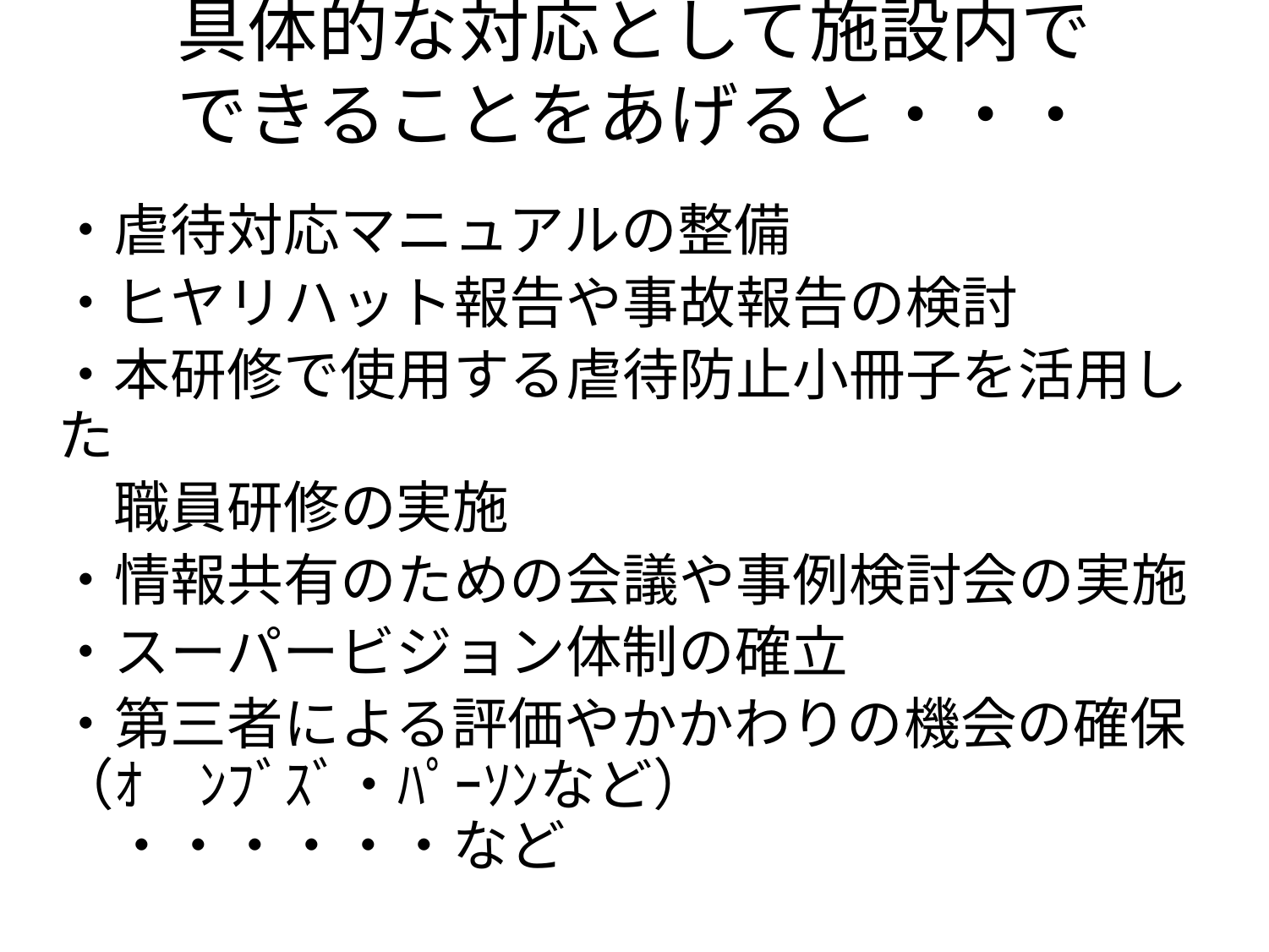

# 具体的な対応として施設内で できることをあげると・・・
・虐待対応マニュアルの整備
・ヒヤリハット報告や事故報告の検討
・本研修で使用する虐待防止小冊子を活用した
　職員研修の実施
・情報共有のための会議や事例検討会の実施
・スーパービジョン体制の確立
・第三者による評価やかかわりの機会の確保（ｵ　ﾝﾌﾞｽﾞ・ﾊﾟｰｿﾝなど）　　　　　　　　・・・・・・など

＊これらが、虐待防止の意識を浸透させる